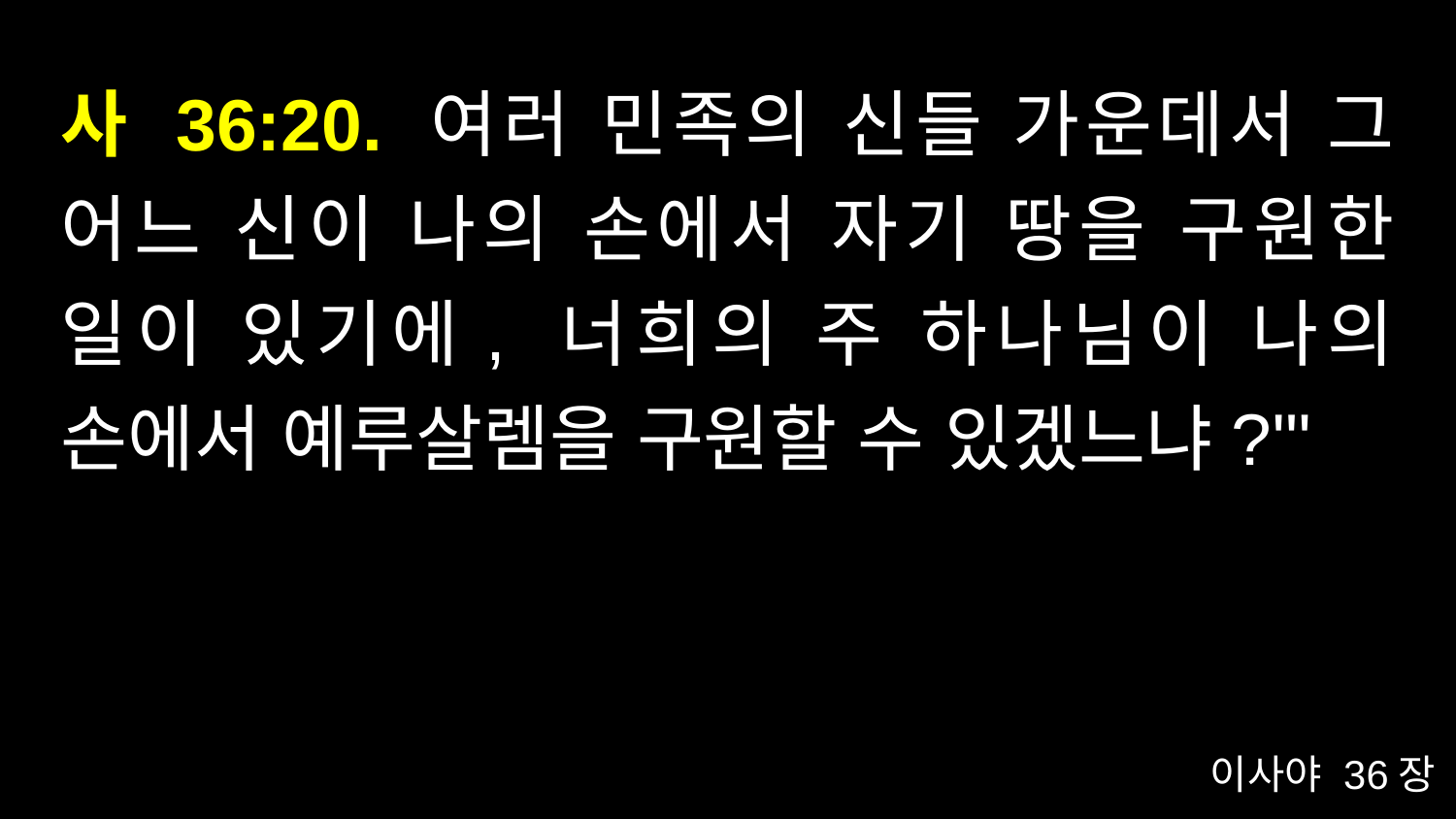

# 사 36:20. 여러 민족의 신들 가운데서 그 어느 신이 나의 손에서 자기 땅을 구원한 일이 있기에, 너희의 주 하나님이 나의 손에서 예루살렘을 구원할 수 있겠느냐?'"
이사야 36장